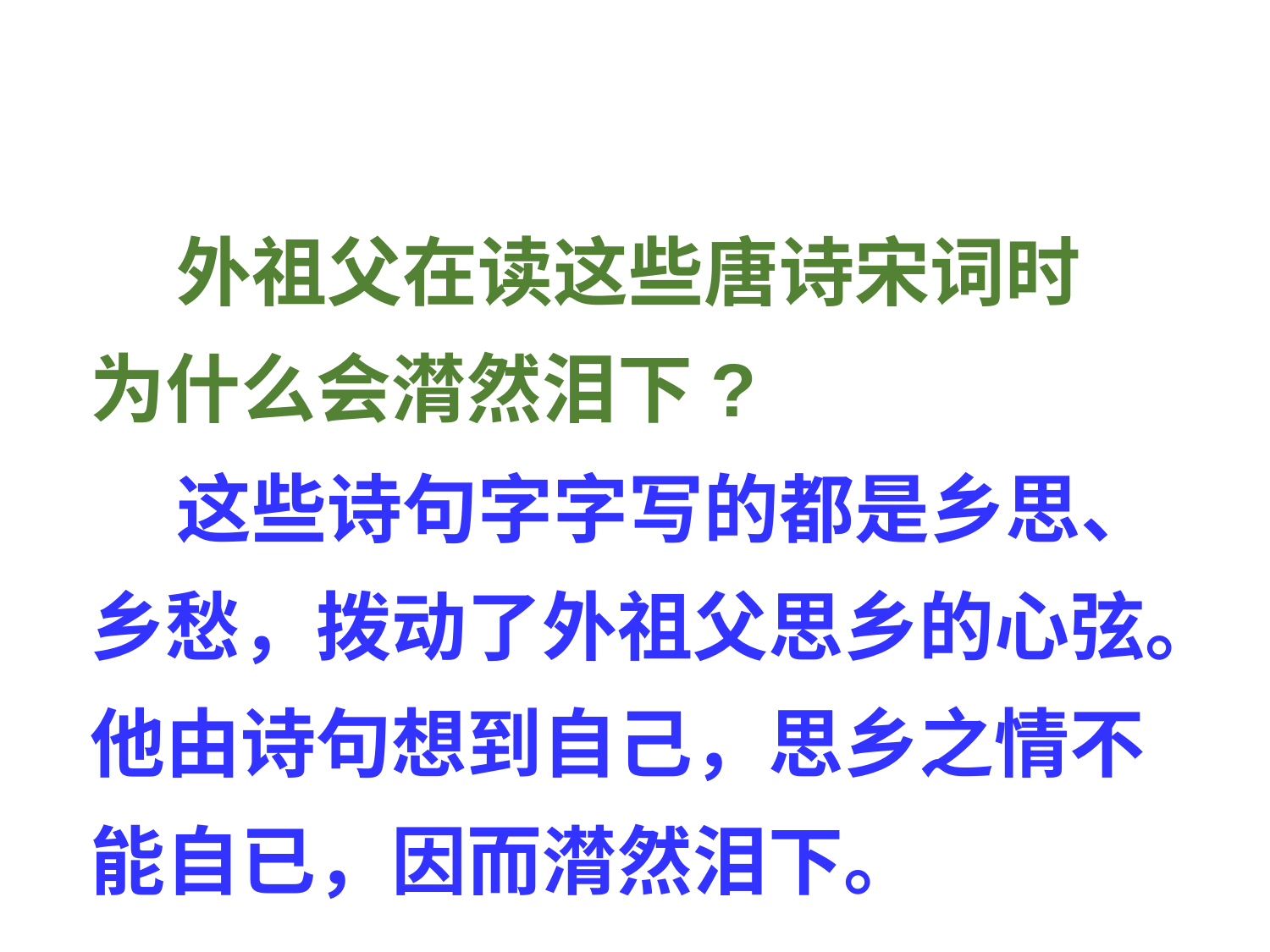

外祖父在读这些唐诗宋词时为什么会潸然泪下?
    这些诗句字字写的都是乡思、乡愁，拨动了外祖父思乡的心弦。他由诗句想到自己，思乡之情不能自已，因而潸然泪下。